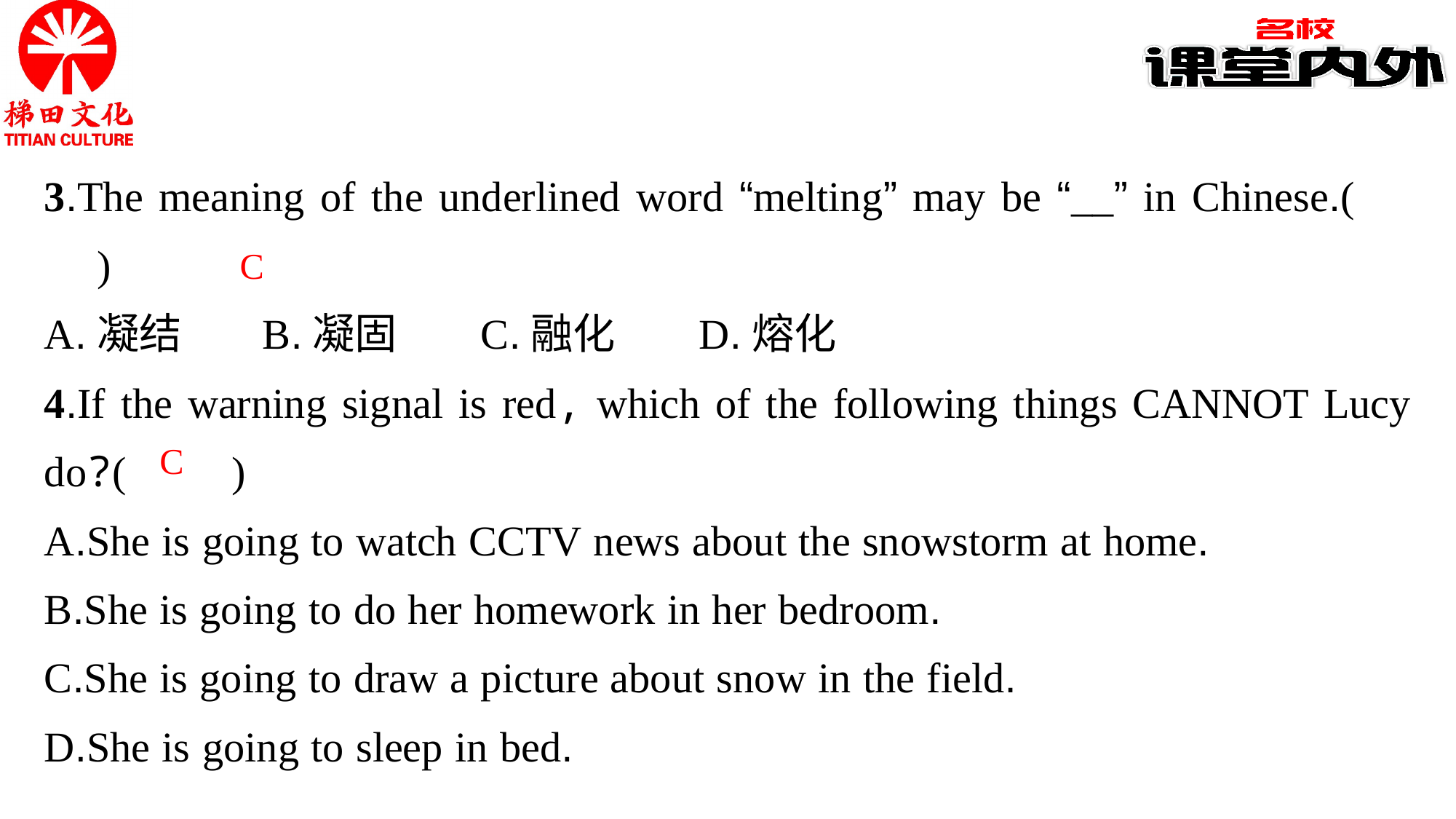

3.The meaning of the underlined word “melting” may be “__” in Chinese.(　　)
A.凝结	B.凝固	C.融化	D.熔化
4.If the warning signal is red, which of the following things CANNOT Lucy do?(　　)
A.She is going to watch CCTV news about the snowstorm at home.
B.She is going to do her homework in her bedroom.
C.She is going to draw a picture about snow in the field.
D.She is going to sleep in bed.
C
C